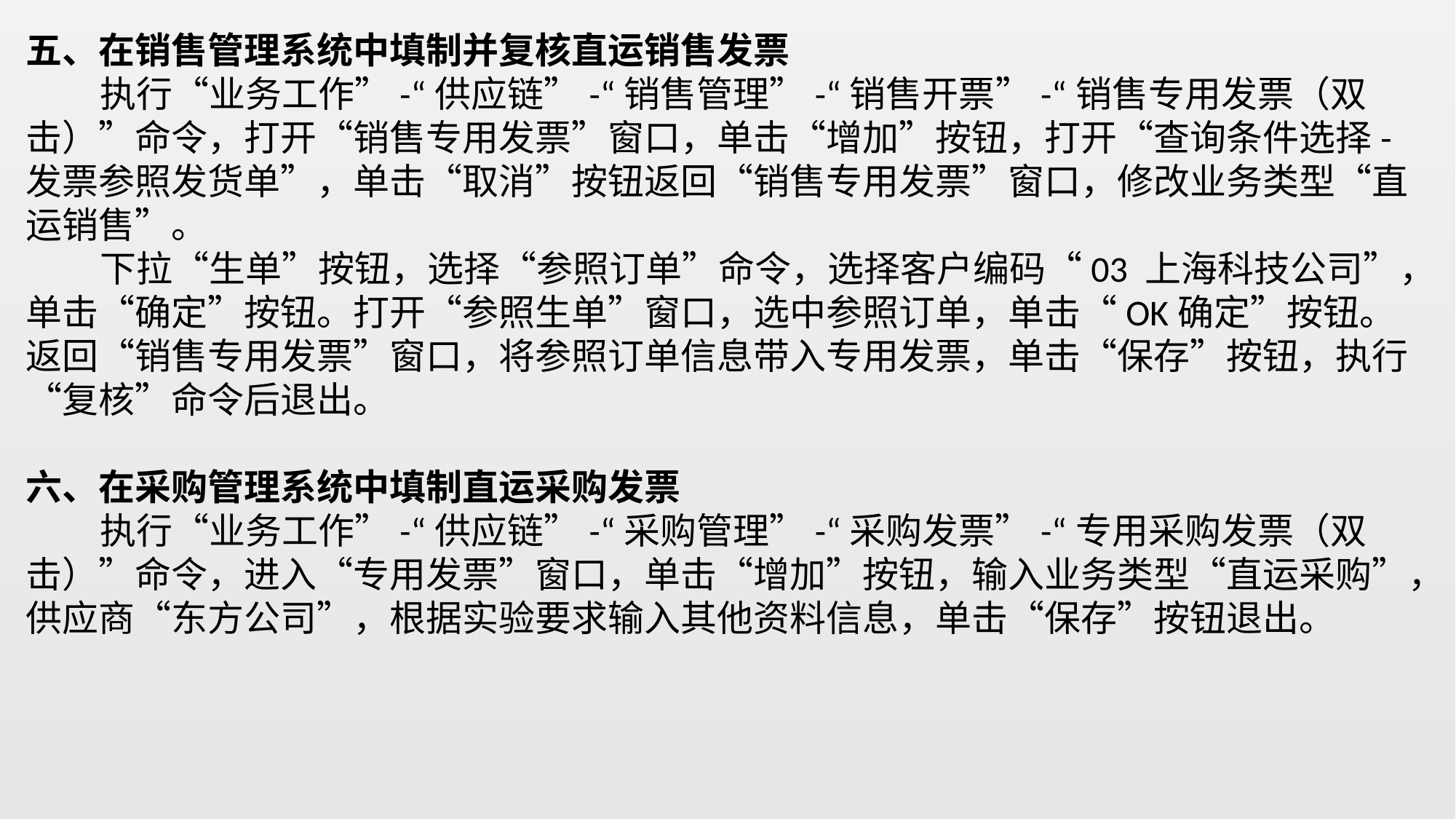

五、在销售管理系统中填制并复核直运销售发票
        执行“业务工作”-“供应链”-“销售管理”-“销售开票”-“销售专用发票（双击）”命令，打开“销售专用发票”窗口，单击“增加”按钮，打开“查询条件选择-发票参照发货单”，单击“取消”按钮返回“销售专用发票”窗口，修改业务类型“直运销售”。
        下拉“生单”按钮，选择“参照订单”命令，选择客户编码“03 上海科技公司”，单击“确定”按钮。打开“参照生单”窗口，选中参照订单，单击“OK确定”按钮。返回“销售专用发票”窗口，将参照订单信息带入专用发票，单击“保存”按钮，执行“复核”命令后退出。

六、在采购管理系统中填制直运采购发票
        执行“业务工作”-“供应链”-“采购管理”-“采购发票”-“专用采购发票（双击）”命令，进入“专用发票”窗口，单击“增加”按钮，输入业务类型“直运采购”，供应商“东方公司”，根据实验要求输入其他资料信息，单击“保存”按钮退出。